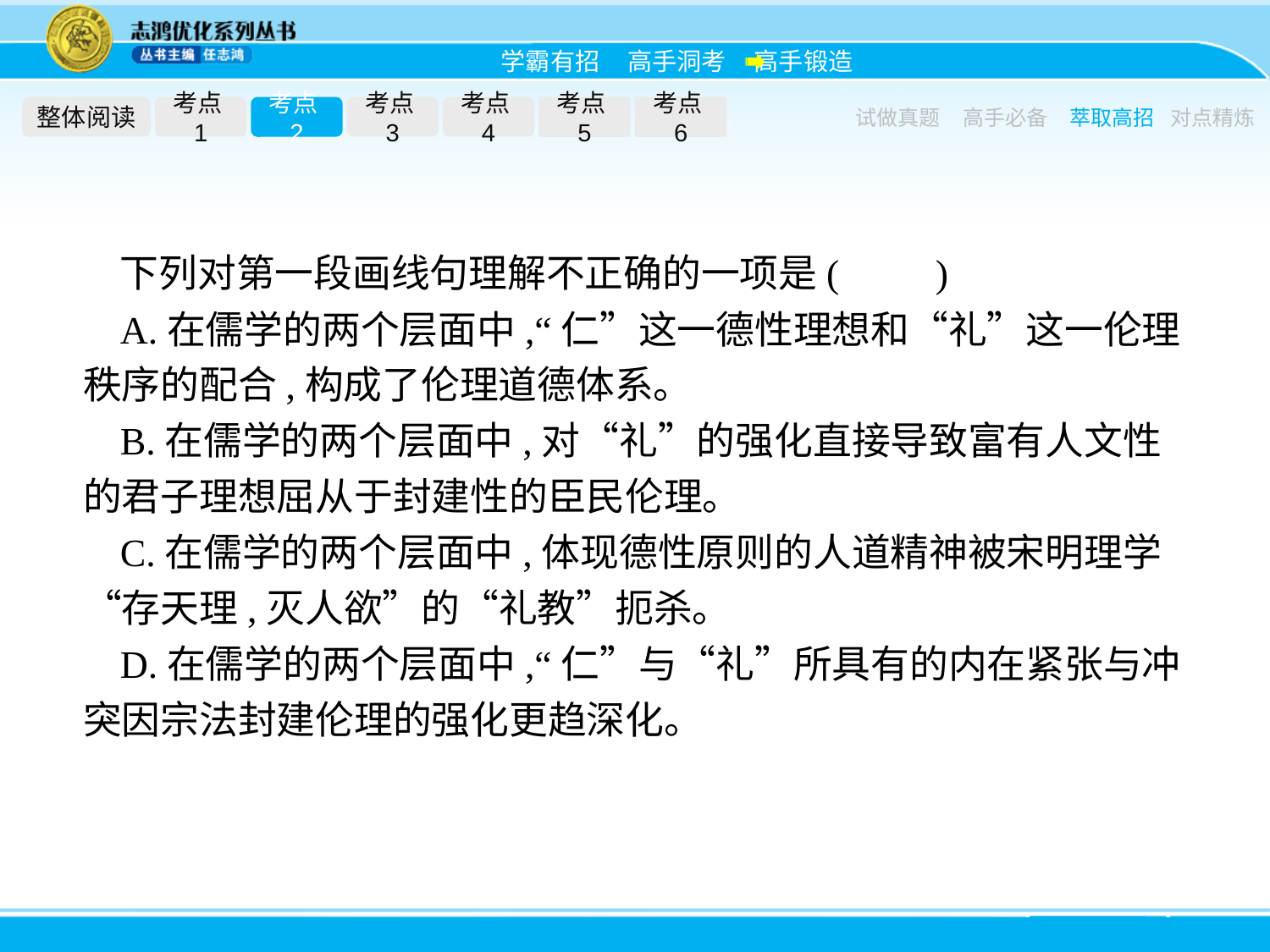

整体阅读
考点1
考点2
考点3
考点4
考点5
考点6
试做真题
高手必备
萃取高招
对点精炼
下列对第一段画线句理解不正确的一项是(　　)
A.在儒学的两个层面中,“仁”这一德性理想和“礼”这一伦理秩序的配合,构成了伦理道德体系。
B.在儒学的两个层面中,对“礼”的强化直接导致富有人文性的君子理想屈从于封建性的臣民伦理。
C.在儒学的两个层面中,体现德性原则的人道精神被宋明理学“存天理,灭人欲”的“礼教”扼杀。
D.在儒学的两个层面中,“仁”与“礼”所具有的内在紧张与冲突因宗法封建伦理的强化更趋深化。